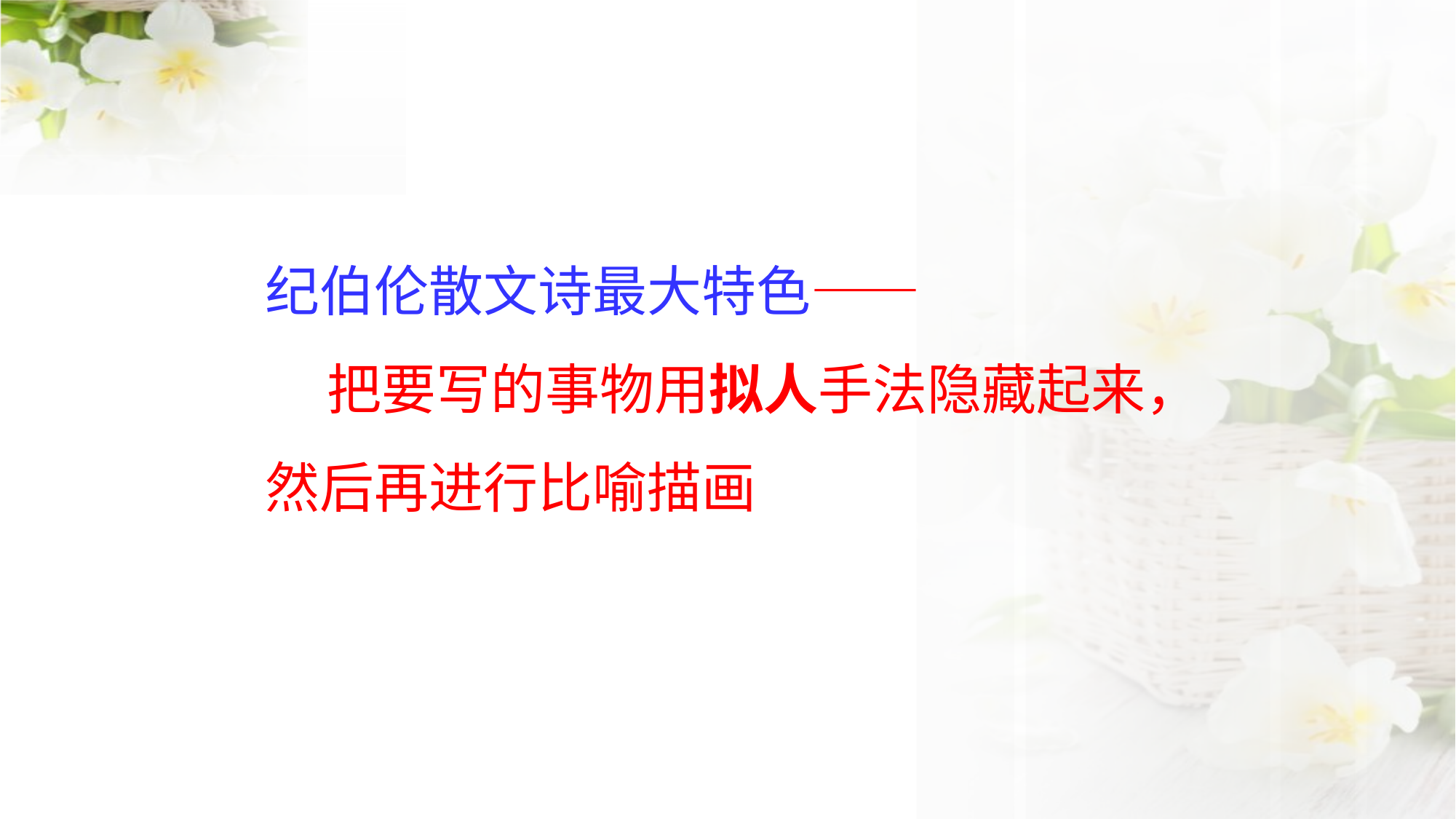

纪伯伦散文诗最大特色——
    把要写的事物用拟人手法隐藏起来，然后再进行比喻描画